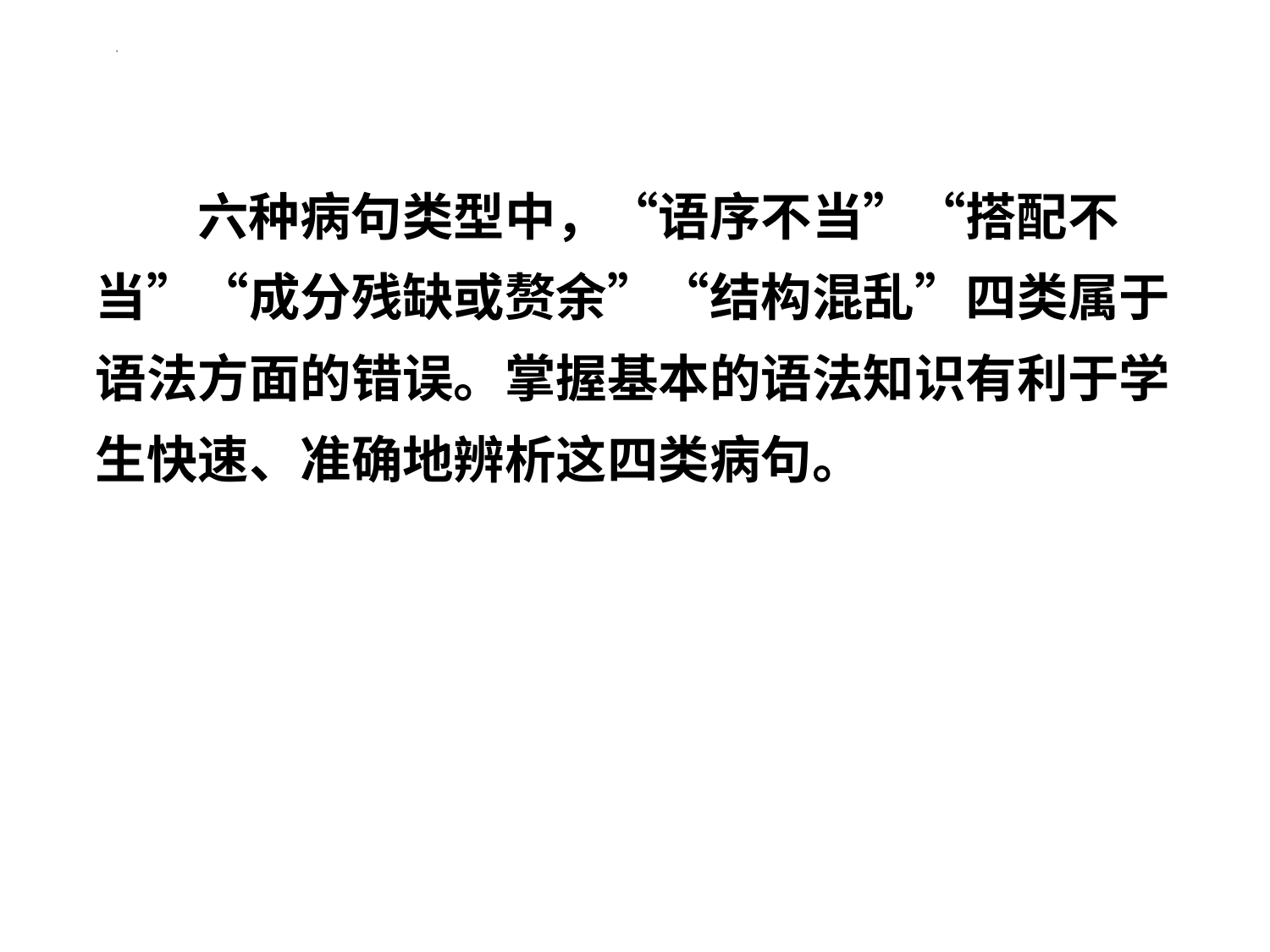

六种病句类型中，“语序不当”“搭配不当”“成分残缺或赘余”“结构混乱”四类属于语法方面的错误。掌握基本的语法知识有利于学生快速、准确地辨析这四类病句。